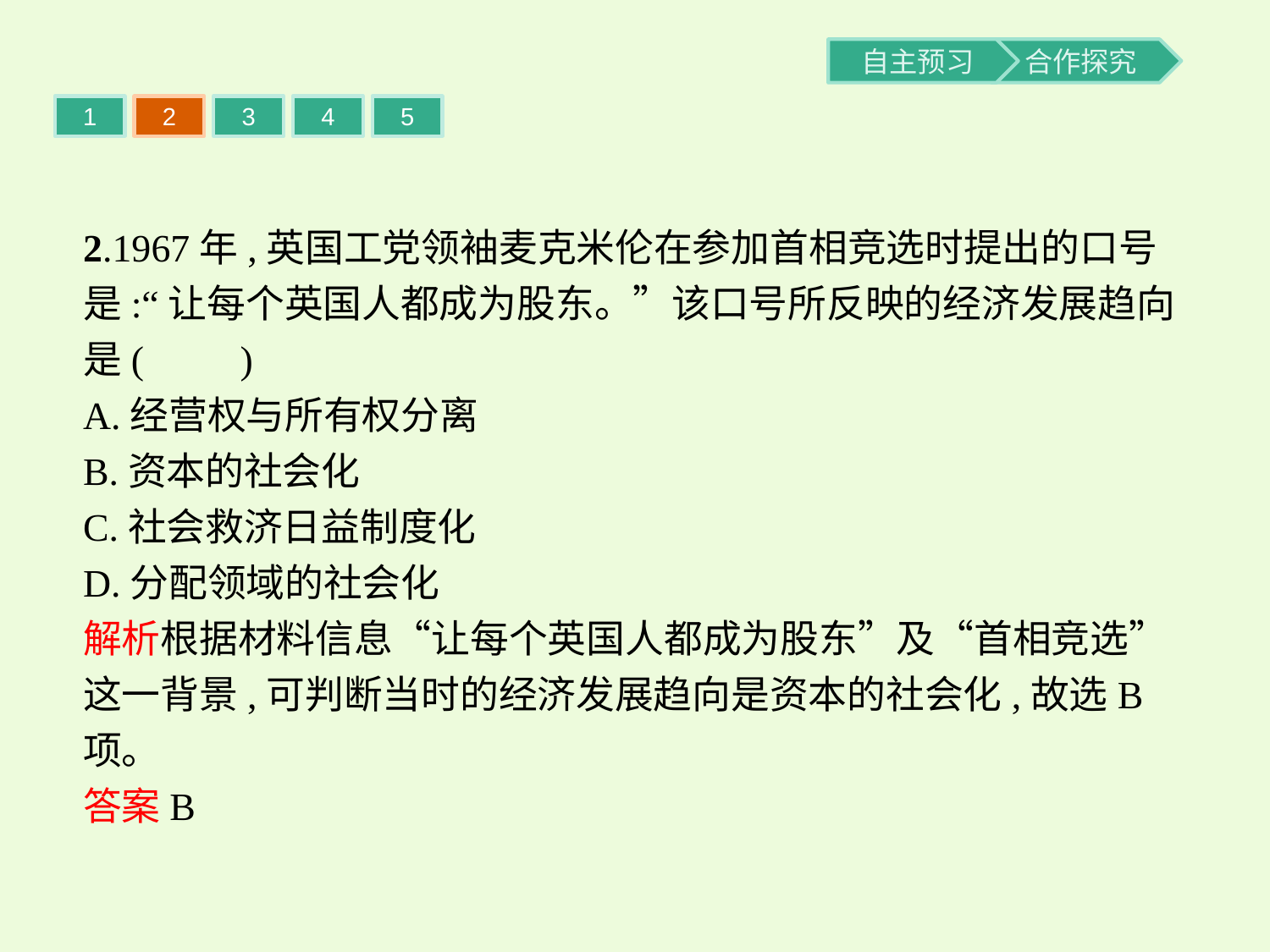

1
2
3
4
5
2.1967年,英国工党领袖麦克米伦在参加首相竞选时提出的口号是:“让每个英国人都成为股东。”该口号所反映的经济发展趋向是(　　)
A.经营权与所有权分离
B.资本的社会化
C.社会救济日益制度化
D.分配领域的社会化
解析根据材料信息“让每个英国人都成为股东”及“首相竞选”这一背景,可判断当时的经济发展趋向是资本的社会化,故选B项。
答案B